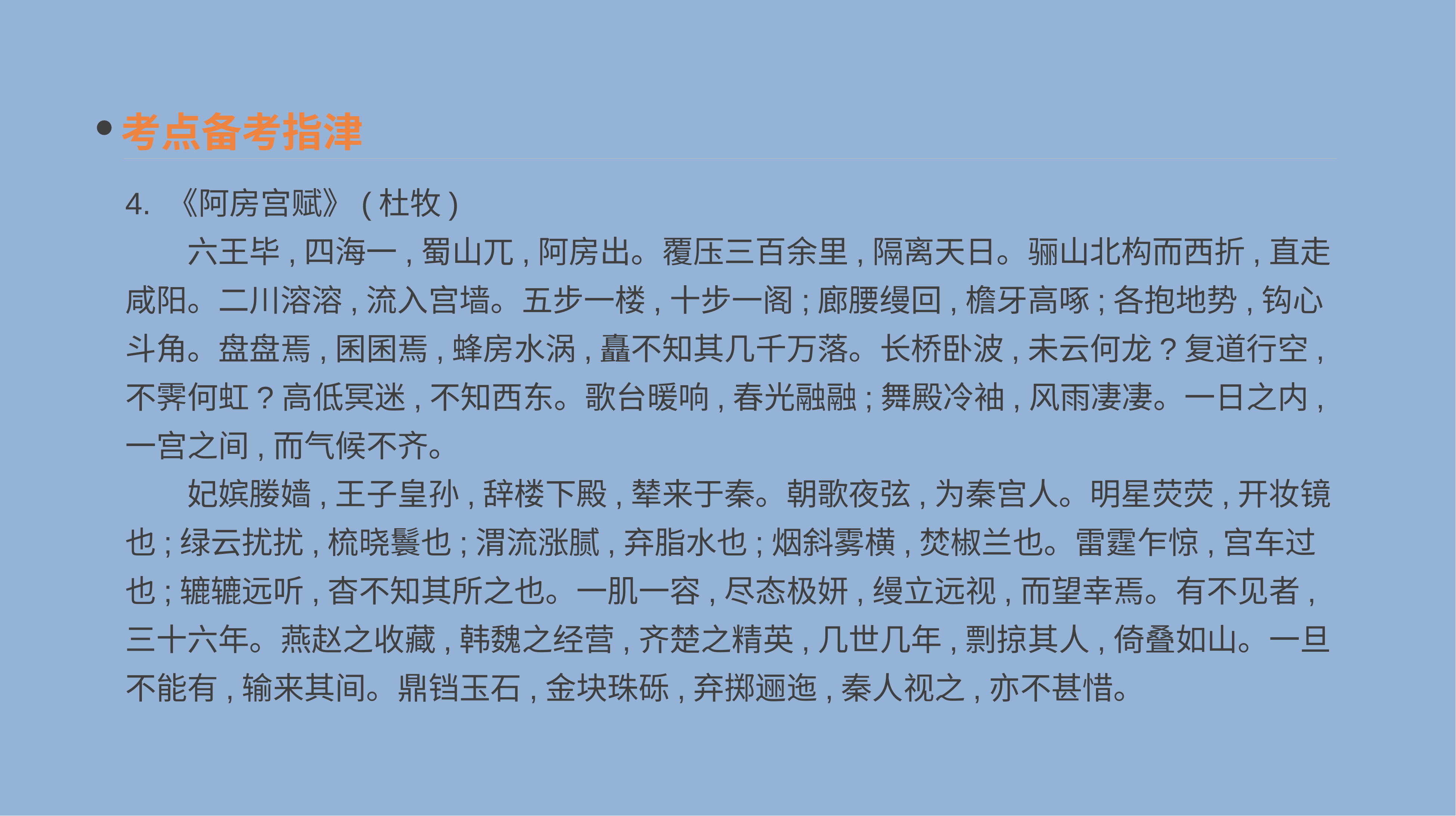

考点备考指津

4. 《阿房宫赋》(杜牧)
　　六王毕,四海一,蜀山兀,阿房出。覆压三百余里,隔离天日。骊山北构而西折,直走咸阳。二川溶溶,流入宫墙。五步一楼,十步一阁;廊腰缦回,檐牙高啄;各抱地势,钩心斗角。盘盘焉,囷囷焉,蜂房水涡,矗不知其几千万落。长桥卧波,未云何龙?复道行空,不霁何虹?高低冥迷,不知西东。歌台暖响,春光融融;舞殿冷袖,风雨凄凄。一日之内,一宫之间,而气候不齐。
　　妃嫔媵嫱,王子皇孙,辞楼下殿,辇来于秦。朝歌夜弦,为秦宫人。明星荧荧,开妆镜也;绿云扰扰,梳晓鬟也;渭流涨腻,弃脂水也;烟斜雾横,焚椒兰也。雷霆乍惊,宫车过也;辘辘远听,杳不知其所之也。一肌一容,尽态极妍,缦立远视,而望幸焉。有不见者,三十六年。燕赵之收藏,韩魏之经营,齐楚之精英,几世几年,剽掠其人,倚叠如山。一旦不能有,输来其间。鼎铛玉石,金块珠砾,弃掷逦迤,秦人视之,亦不甚惜。